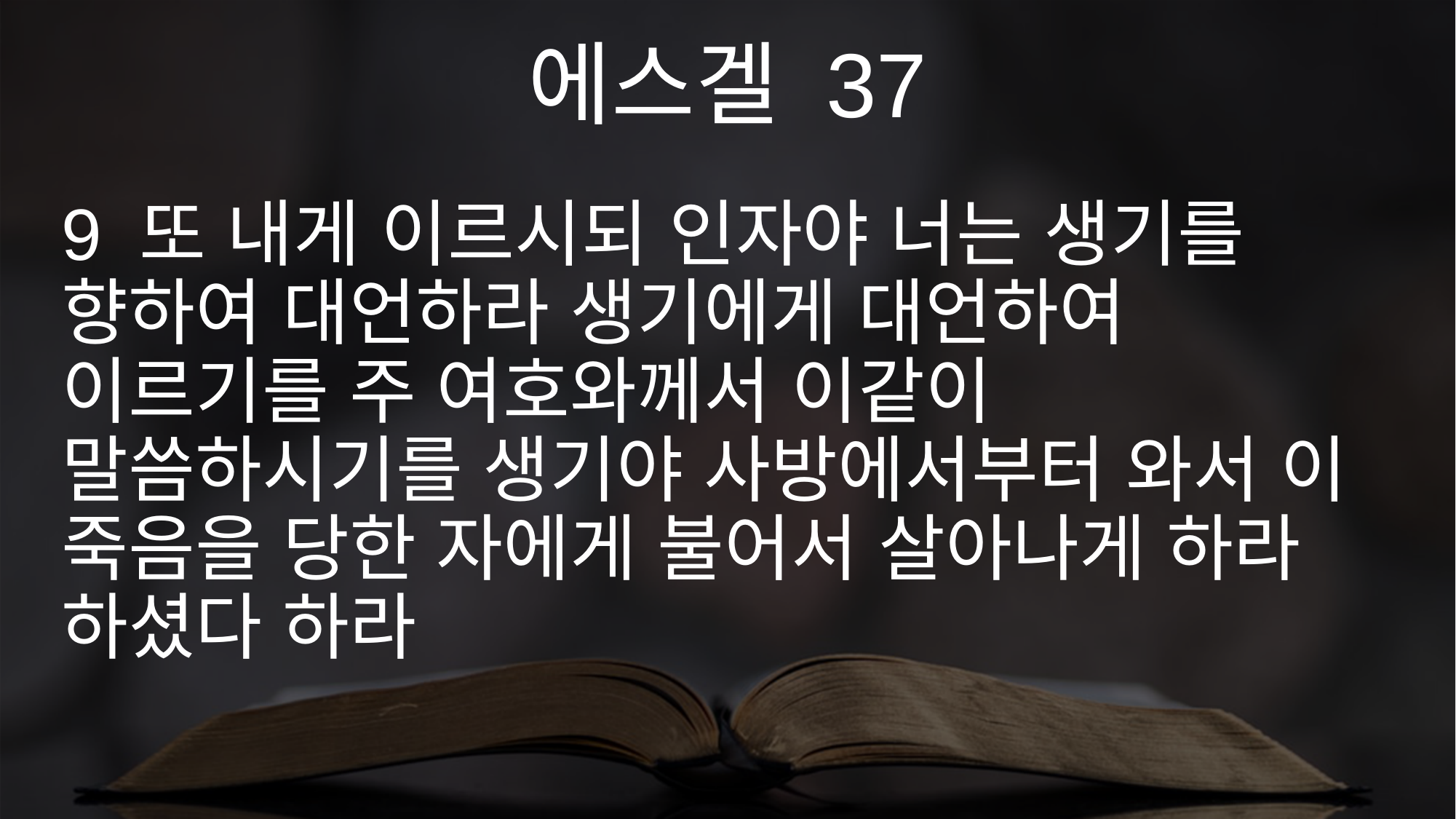

에스겔 37
9 또 내게 이르시되 인자야 너는 생기를 향하여 대언하라 생기에게 대언하여 이르기를 주 여호와께서 이같이 말씀하시기를 생기야 사방에서부터 와서 이 죽음을 당한 자에게 불어서 살아나게 하라 하셨다 하라